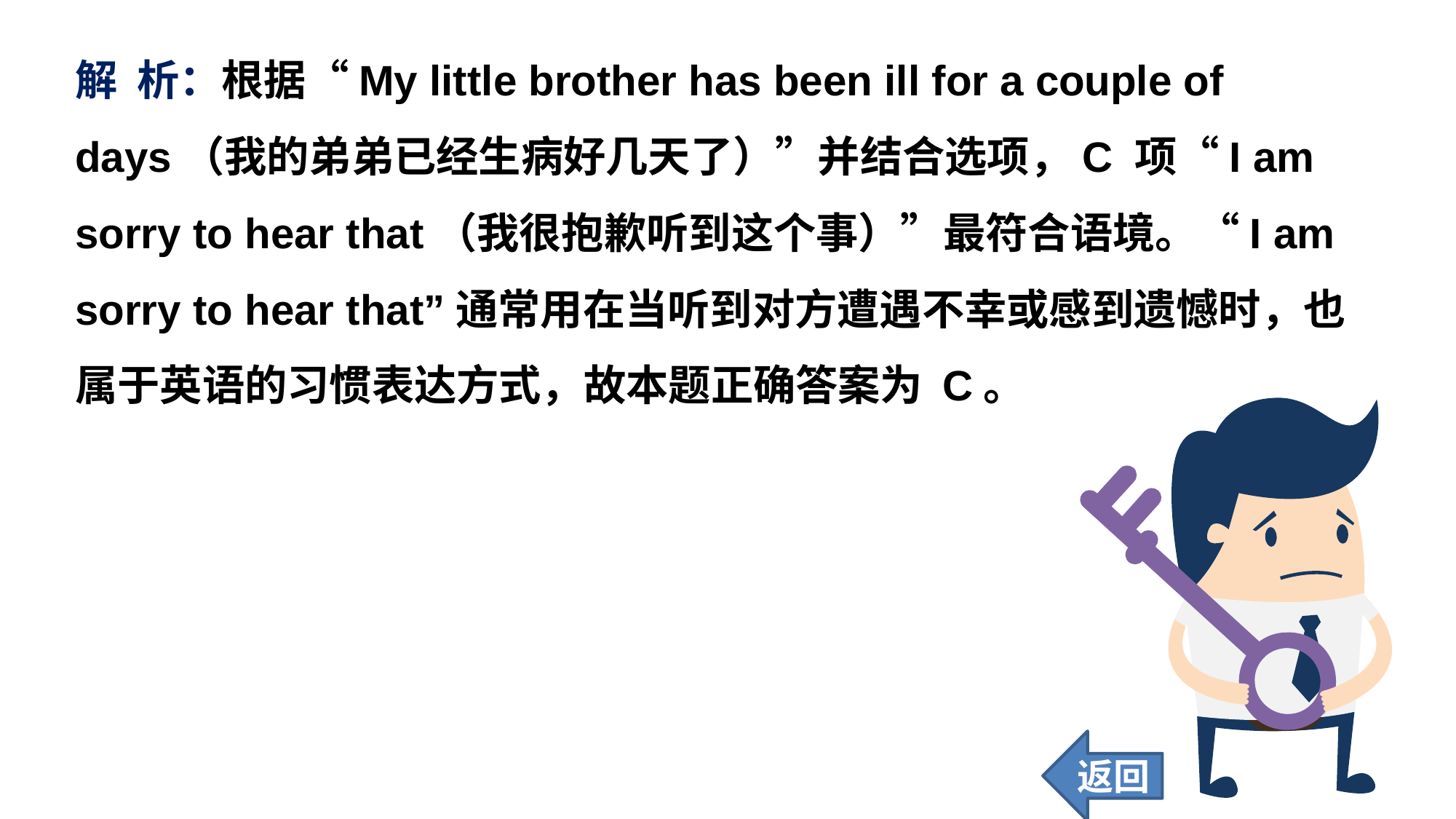

解  析：根据“My little brother has been ill for a couple of days（我的弟弟已经生病好几天了）”并结合选项，C 项“I am sorry to hear that（我很抱歉听到这个事）”最符合语境。“I am sorry to hear that”通常用在当听到对方遭遇不幸或感到遗憾时，也属于英语的习惯表达方式，故本题正确答案为 C。

返回
46